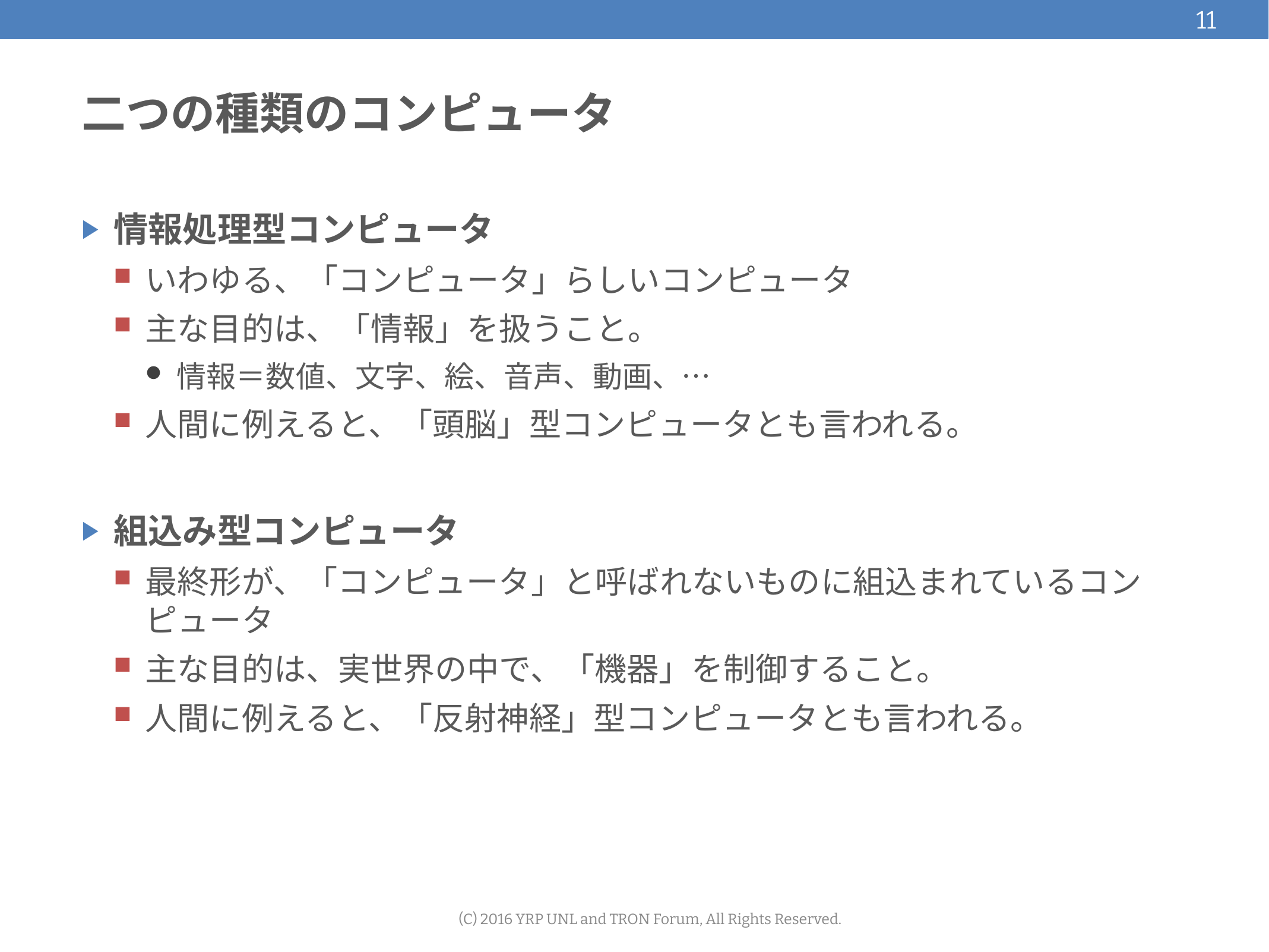

11
# 二つの種類のコンピュータ
情報処理型コンピュータ
いわゆる、「コンピュータ」らしいコンピュータ
主な目的は、「情報」を扱うこと。
情報＝数値、文字、絵、音声、動画、…
人間に例えると、「頭脳」型コンピュータとも言われる。

組込み型コンピュータ
最終形が、「コンピュータ」と呼ばれないものに組込まれているコンピュータ
主な目的は、実世界の中で、「機器」を制御すること。
人間に例えると、「反射神経」型コンピュータとも言われる。

(C) 2016 YRP UNL and TRON Forum, All Rights Reserved.